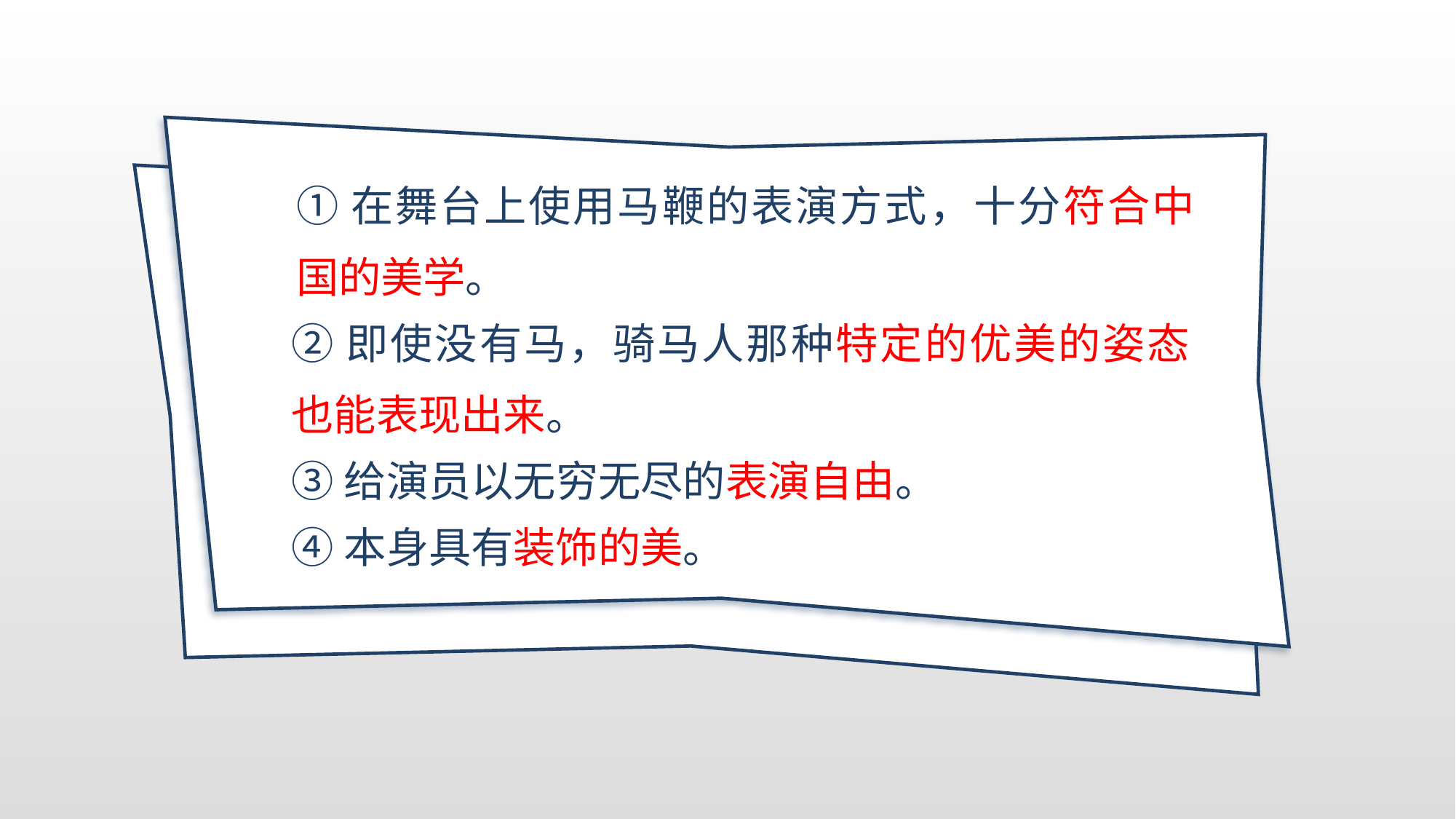

①在舞台上使用马鞭的表演方式，十分符合中国的美学。
②即使没有马，骑马人那种特定的优美的姿态也能表现出来。
③给演员以无穷无尽的表演自由。
④本身具有装饰的美。